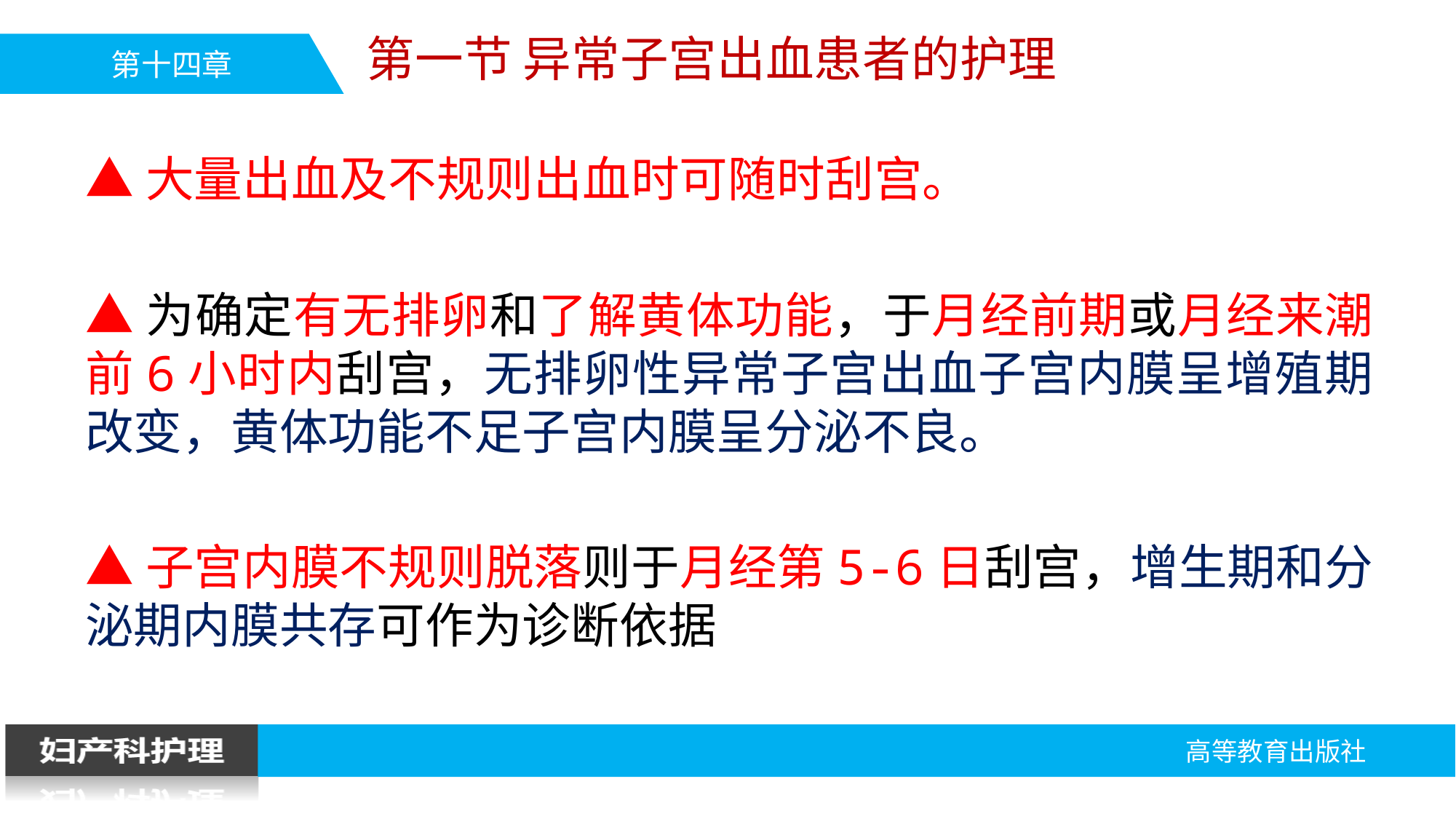

第一节 异常子宫出血患者的护理

▲大量出血及不规则出血时可随时刮宫。

▲为确定有无排卵和了解黄体功能，于月经前期或月经来潮前6小时内刮宫，无排卵性异常子宫出血子宫内膜呈增殖期改变，黄体功能不足子宫内膜呈分泌不良。

▲子宫内膜不规则脱落则于月经第5-6日刮宫，增生期和分泌期内膜共存可作为诊断依据